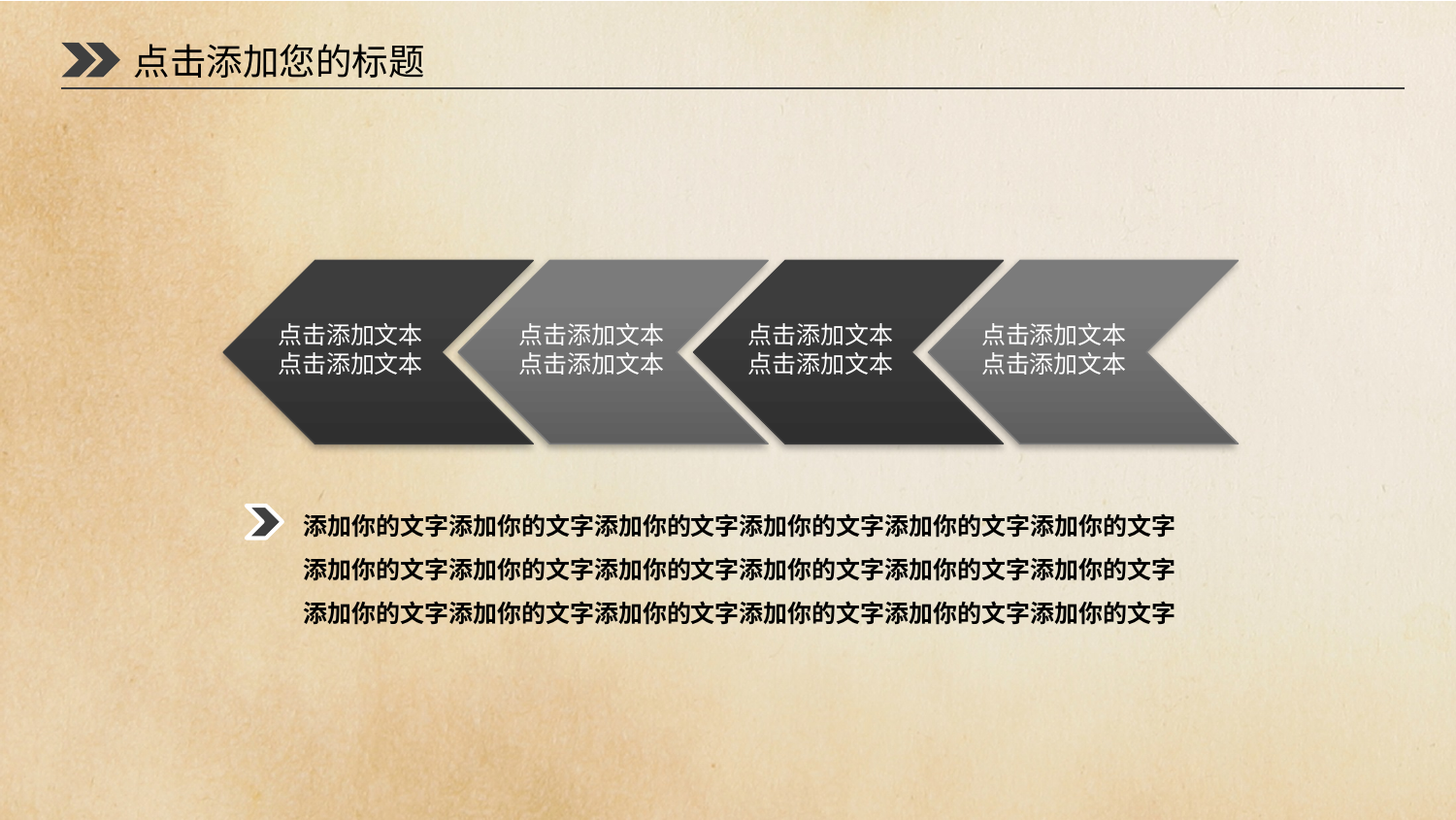

点击添加您的标题

点击添加文本点击添加文本
点击添加文本点击添加文本
点击添加文本点击添加文本
点击添加文本点击添加文本
添加你的文字添加你的文字添加你的文字添加你的文字添加你的文字添加你的文字
添加你的文字添加你的文字添加你的文字添加你的文字添加你的文字添加你的文字
添加你的文字添加你的文字添加你的文字添加你的文字添加你的文字添加你的文字